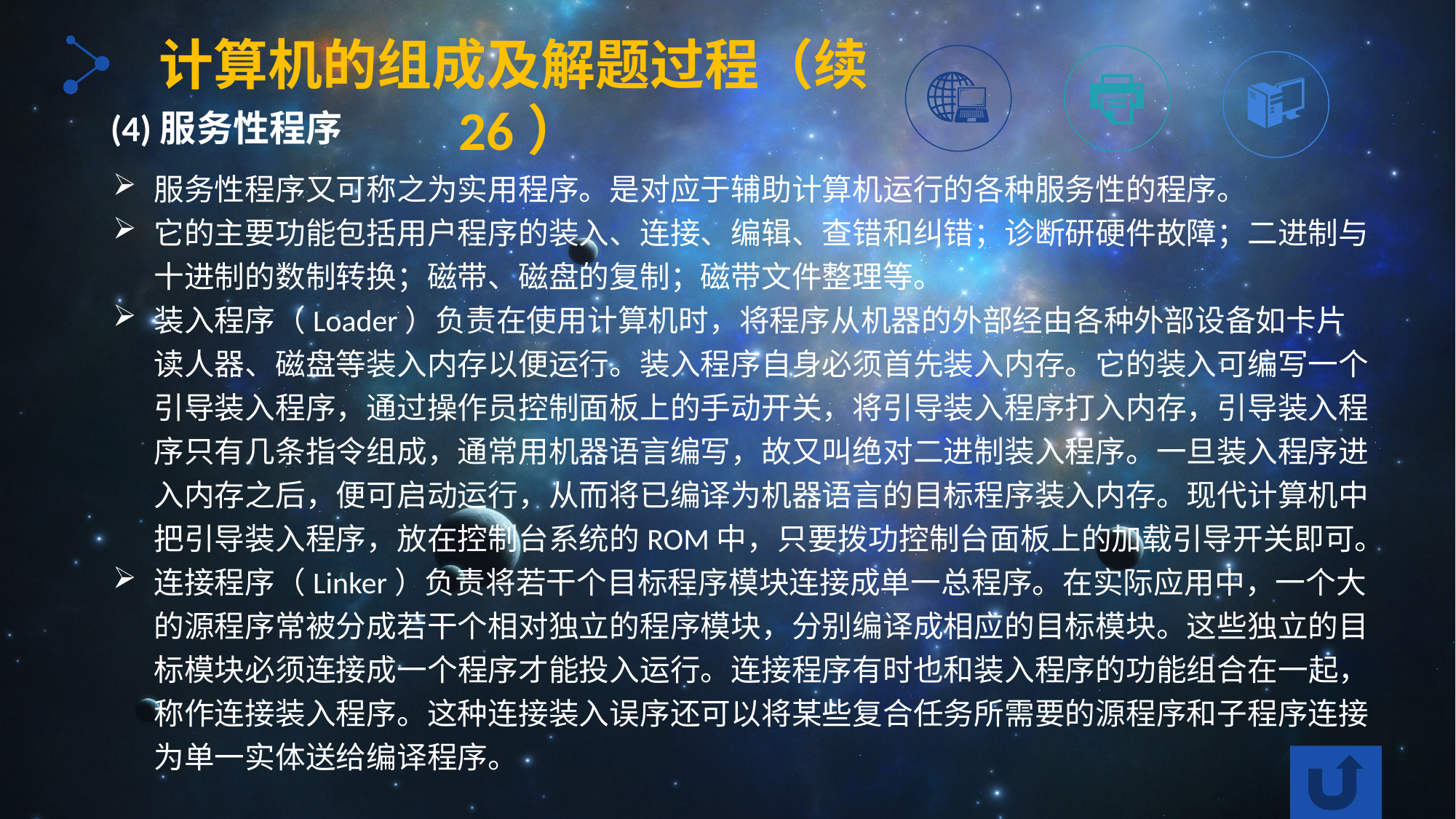

计算机的组成及解题过程（续26）

(4)服务性程序
服务性程序又可称之为实用程序。是对应于辅助计算机运行的各种服务性的程序。
它的主要功能包括用户程序的装入、连接、编辑、查错和纠错；诊断研硬件故障；二进制与十进制的数制转换；磁带、磁盘的复制；磁带文件整理等。
装入程序（Loader）负责在使用计算机时，将程序从机器的外部经由各种外部设备如卡片读人器、磁盘等装入内存以便运行。装入程序自身必须首先装入内存。它的装入可编写一个引导装入程序，通过操作员控制面板上的手动开关，将引导装入程序打入内存，引导装入程序只有几条指令组成，通常用机器语言编写，故又叫绝对二进制装入程序。一旦装入程序进入内存之后，便可启动运行，从而将已编译为机器语言的目标程序装入内存。现代计算机中把引导装入程序，放在控制台系统的ROM中，只要拨功控制台面板上的加载引导开关即可。
连接程序（Linker）负责将若干个目标程序模块连接成单一总程序。在实际应用中，一个大的源程序常被分成若干个相对独立的程序模块，分别编译成相应的目标模块。这些独立的目标模块必须连接成一个程序才能投入运行。连接程序有时也和装入程序的功能组合在一起，称作连接装入程序。这种连接装入误序还可以将某些复合任务所需要的源程序和子程序连接为单一实体送给编译程序。